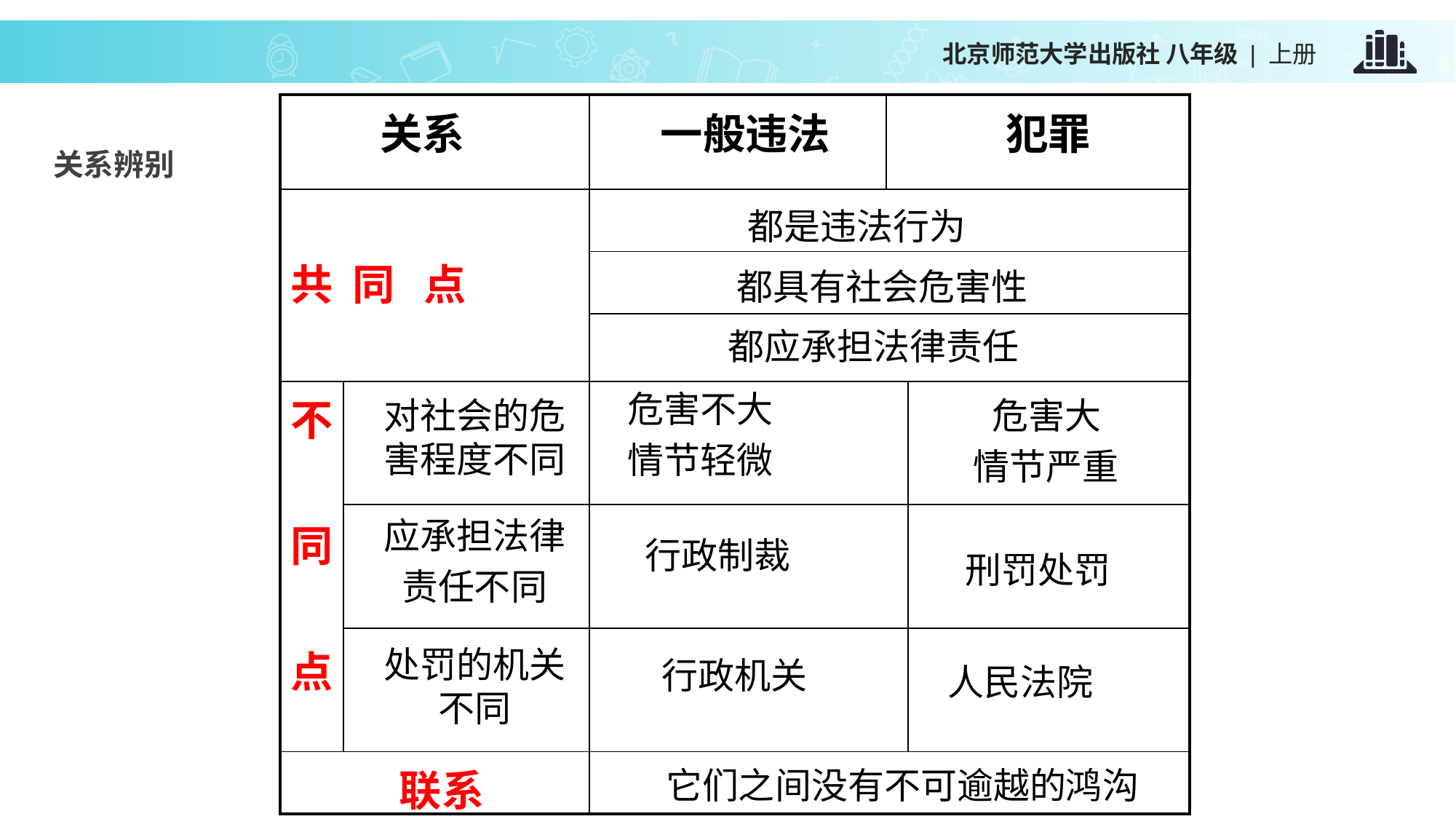

| 关系 |  | 一般违法 | 犯罪 |  |
| --- | --- | --- | --- | --- |
| 共 同 点 |  |  |  |  |
|  |  |  |  |  |
|  |  |  |  |  |
| 不 同 点 |  |  |  |  |
|  |  |  |  |  |
|  |  |  |  |  |
| 联系 |  |  |  |  |
关系辨别

都是违法行为

都具有社会危害性
都应承担法律责任
危害不大
情节轻微

对社会的危
害程度不同
危害大
情节严重
应承担法律
责任不同

行政制裁

刑罚处罚
处罚的机关
不同
行政机关
人民法院

它们之间没有不可逾越的鸿沟